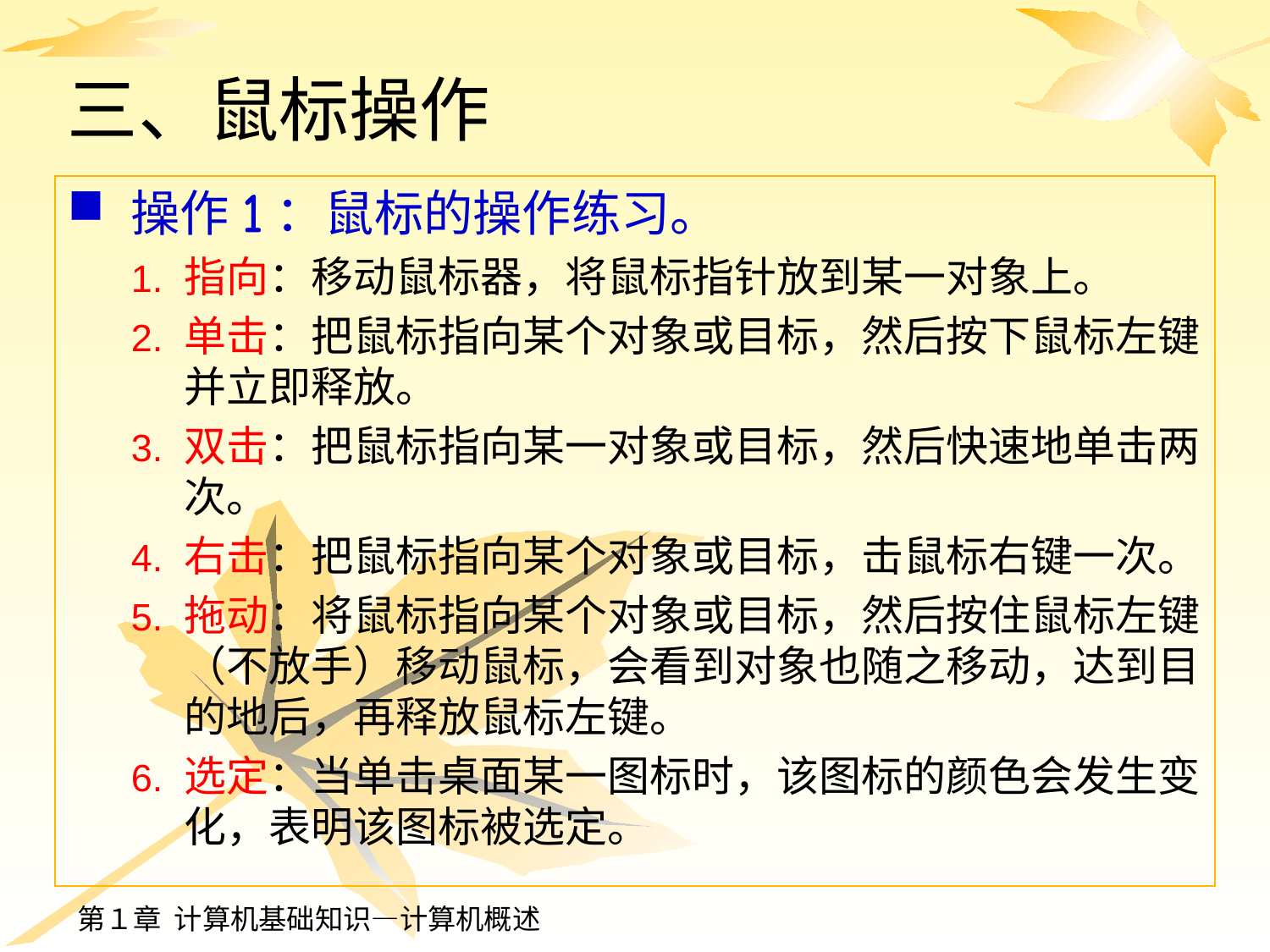

# 三、鼠标操作

操作1：鼠标的操作练习。
指向：移动鼠标器，将鼠标指针放到某一对象上。
单击：把鼠标指向某个对象或目标，然后按下鼠标左键并立即释放。
双击：把鼠标指向某一对象或目标，然后快速地单击两次。
右击：把鼠标指向某个对象或目标，击鼠标右键一次。
拖动：将鼠标指向某个对象或目标，然后按住鼠标左键（不放手）移动鼠标，会看到对象也随之移动，达到目的地后，再释放鼠标左键。
选定：当单击桌面某一图标时，该图标的颜色会发生变化，表明该图标被选定。